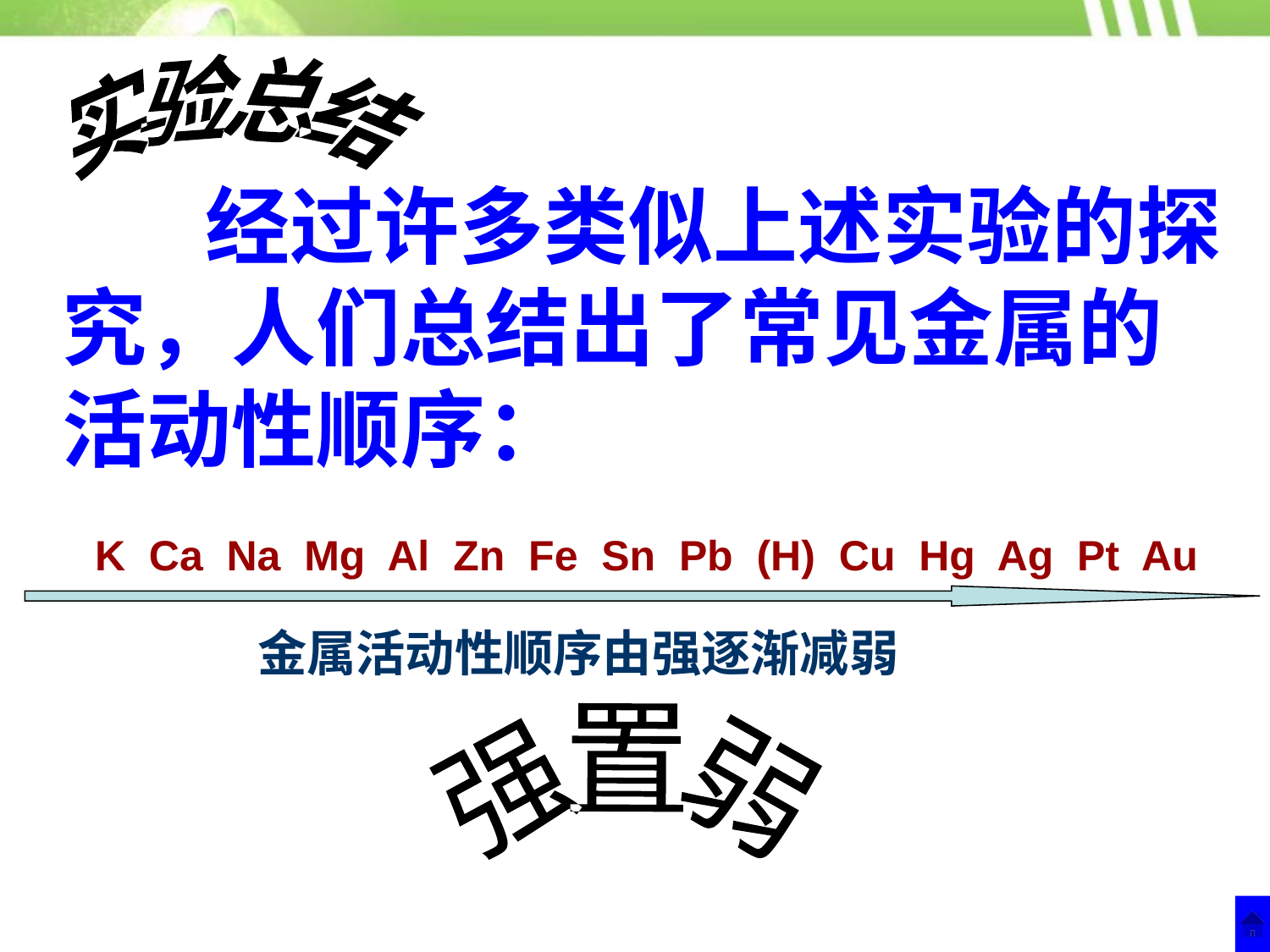

实验总结
# 经过许多类似上述实验的探究，人们总结出了常见金属的活动性顺序：
K  Ca  Na  Mg  Al  Zn  Fe  Sn  Pb  (H)  Cu  Hg  Ag  Pt  Au

金属活动性顺序由强逐渐减弱
强置弱